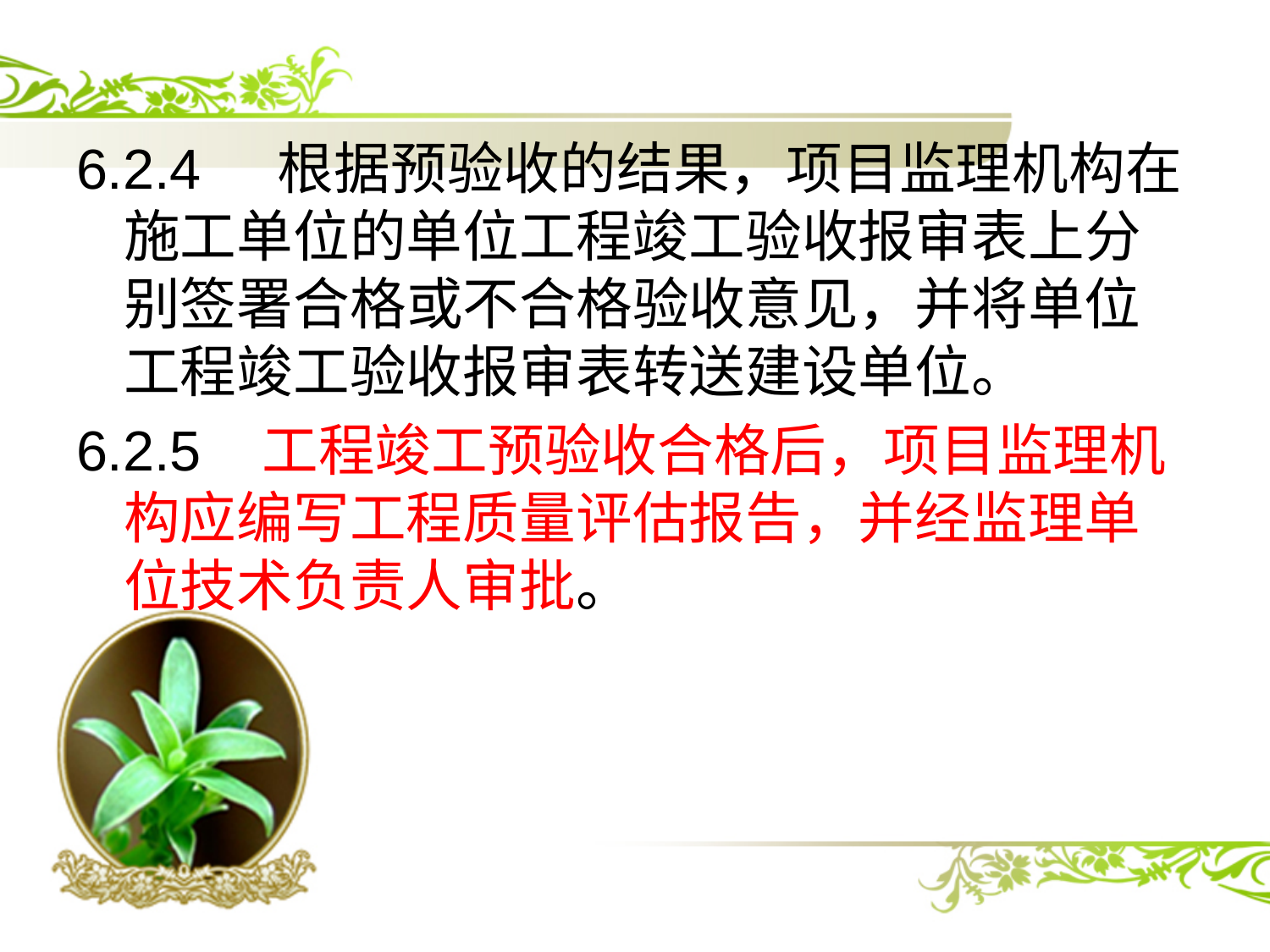

6.2.4    根据预验收的结果，项目监理机构在施工单位的单位工程竣工验收报审表上分别签署合格或不合格验收意见，并将单位工程竣工验收报审表转送建设单位。
6.2.5   工程竣工预验收合格后，项目监理机构应编写工程质量评估报告，并经监理单位技术负责人审批。